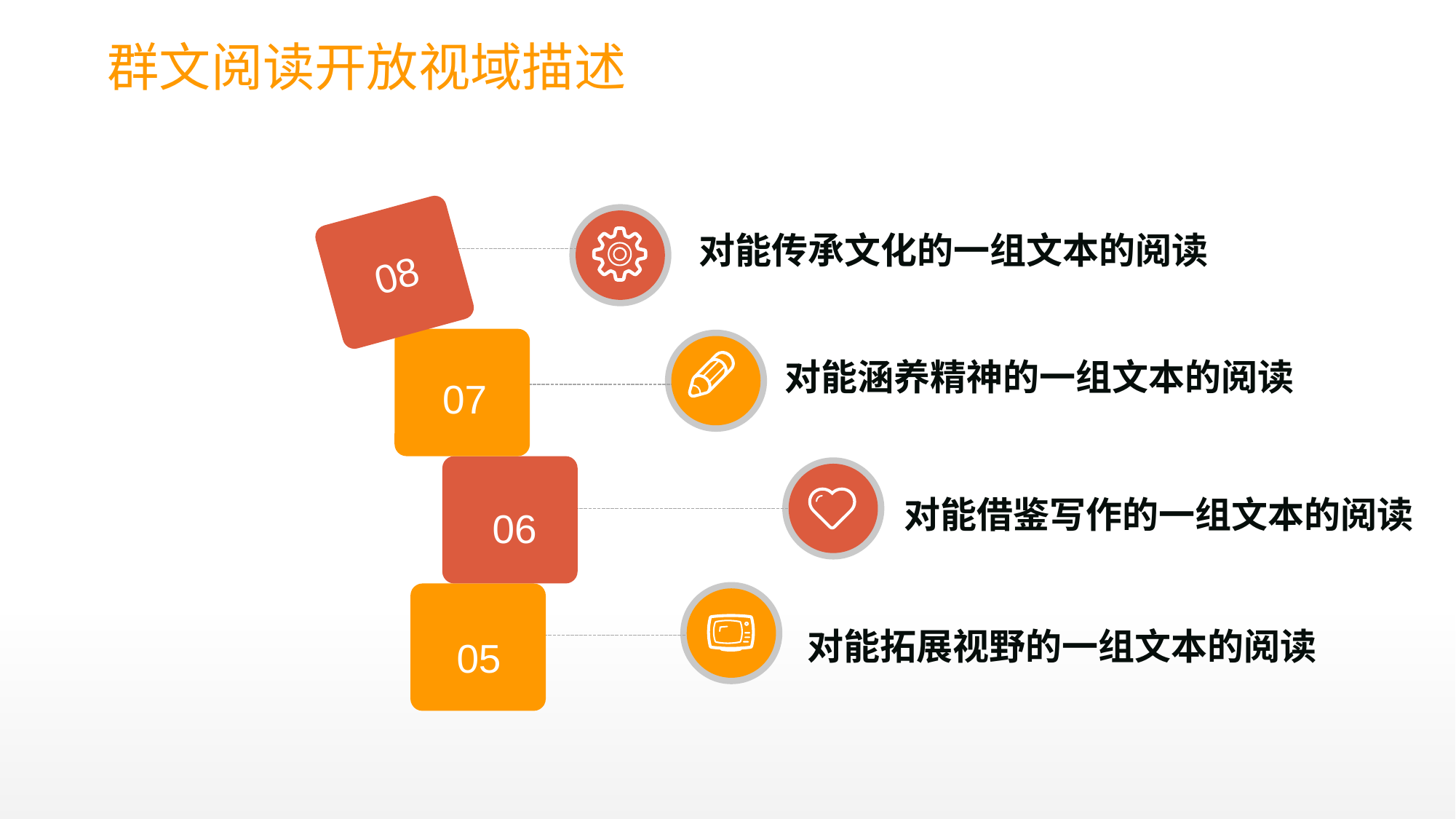

群文阅读开放视域描述

08
对能传承文化的一组文本的阅读

07

对能涵养精神的一组文本的阅读

06

对能借鉴写作的一组文本的阅读

05

对能拓展视野的一组文本的阅读